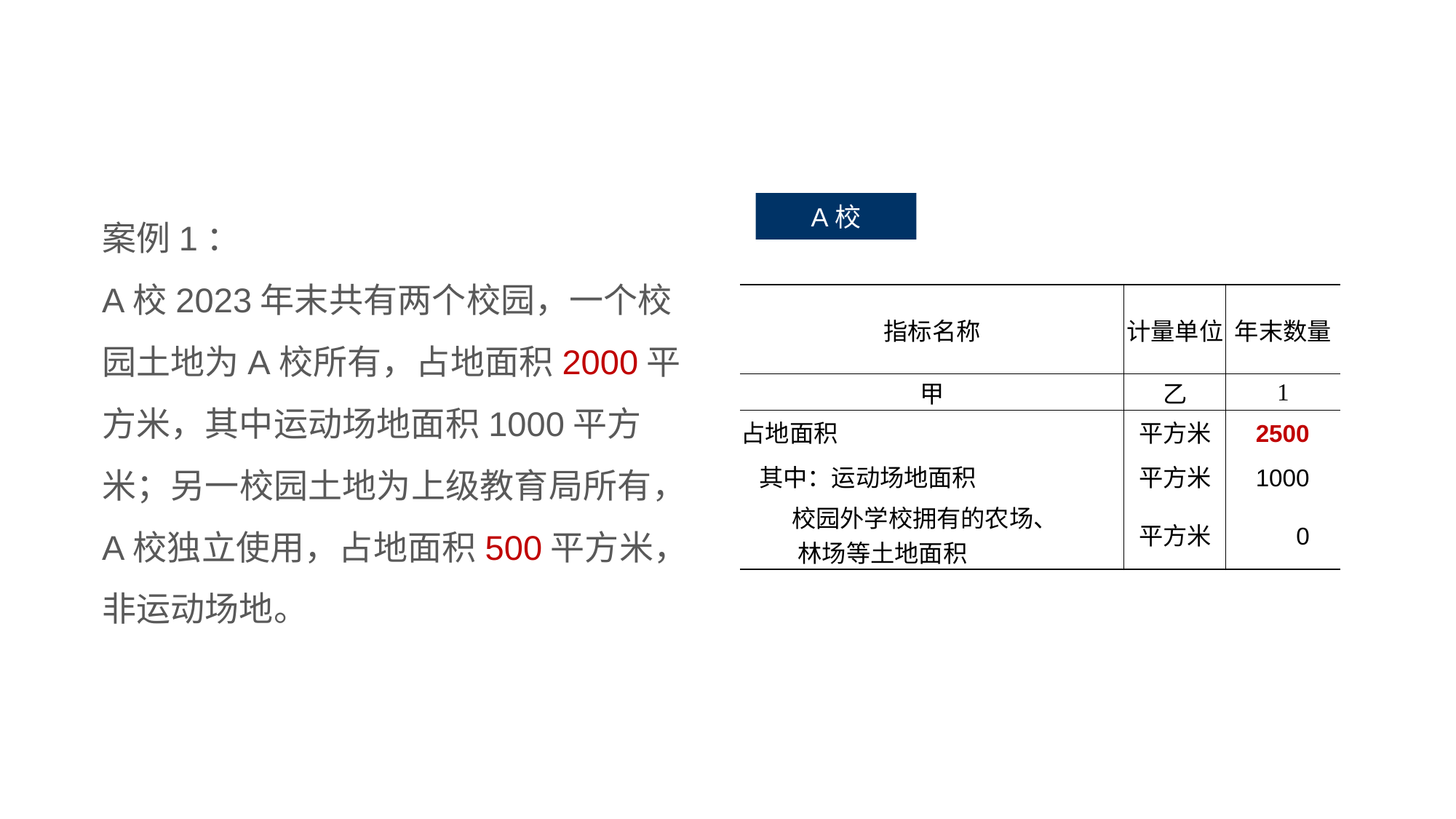

案例1：
A校2023年末共有两个校园，一个校园土地为A校所有，占地面积2000平方米，其中运动场地面积1000平方米；另一校园土地为上级教育局所有，A校独立使用，占地面积500平方米，非运动场地。
A校
| 指标名称 | 计量单位 | 年末数量 |
| --- | --- | --- |
| 甲 | 乙 | 1 |
| 占地面积 | 平方米 | 2500 |
| 其中：运动场地面积 | 平方米 | 1000 |
| 校园外学校拥有的农场、 ffffffff林场等土地面积 | 平方米 | 0 |